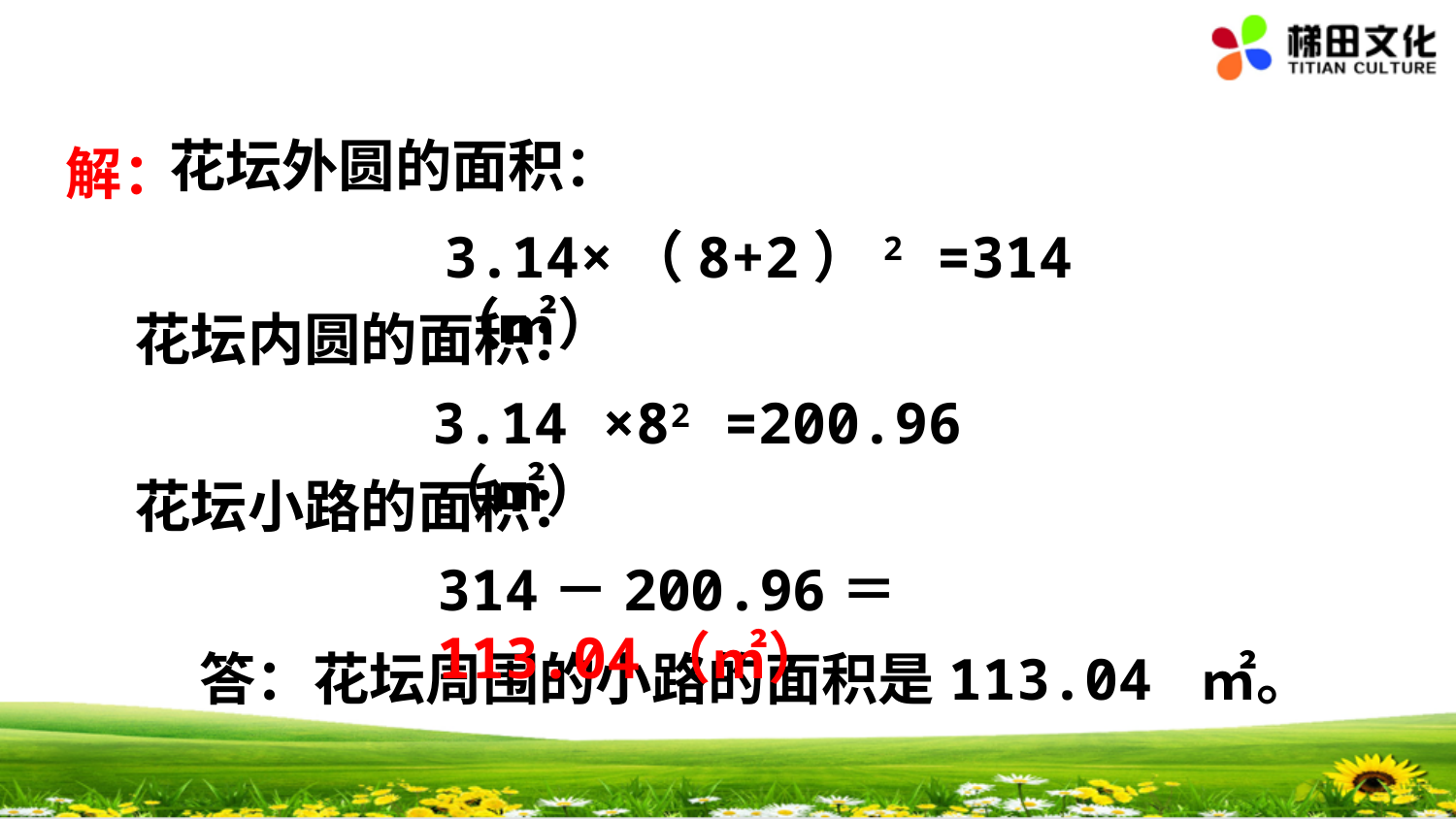

花坛外圆的面积：
解：
3.14×（8+2）2 =314（㎡）
花坛内圆的面积：
3.14 ×82 =200.96（㎡）
花坛小路的面积：
314－200.96＝113.04（㎡）
答：花坛周围的小路的面积是113.04 ㎡。